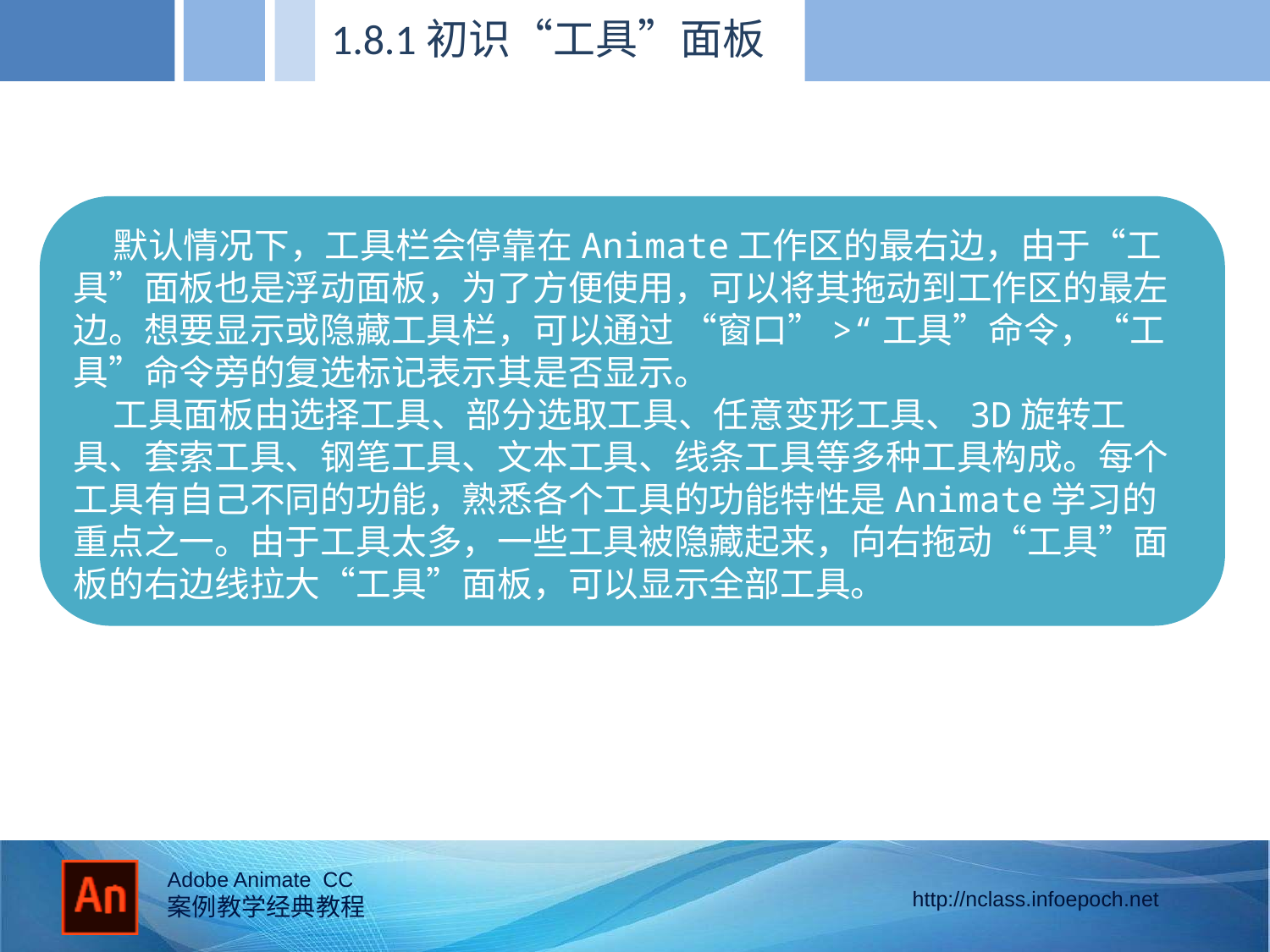

1.8.1初识“工具”面板
    默认情况下，工具栏会停靠在Animate工作区的最右边，由于“工具”面板也是浮动面板，为了方便使用，可以将其拖动到工作区的最左边。想要显示或隐藏工具栏，可以通过 “窗口”>“工具”命令，“工具”命令旁的复选标记表示其是否显示。
    工具面板由选择工具、部分选取工具、任意变形工具、3D旋转工具、套索工具、钢笔工具、文本工具、线条工具等多种工具构成。每个工具有自己不同的功能，熟悉各个工具的功能特性是Animate学习的重点之一。由于工具太多，一些工具被隐藏起来，向右拖动“工具”面板的右边线拉大“工具”面板，可以显示全部工具。